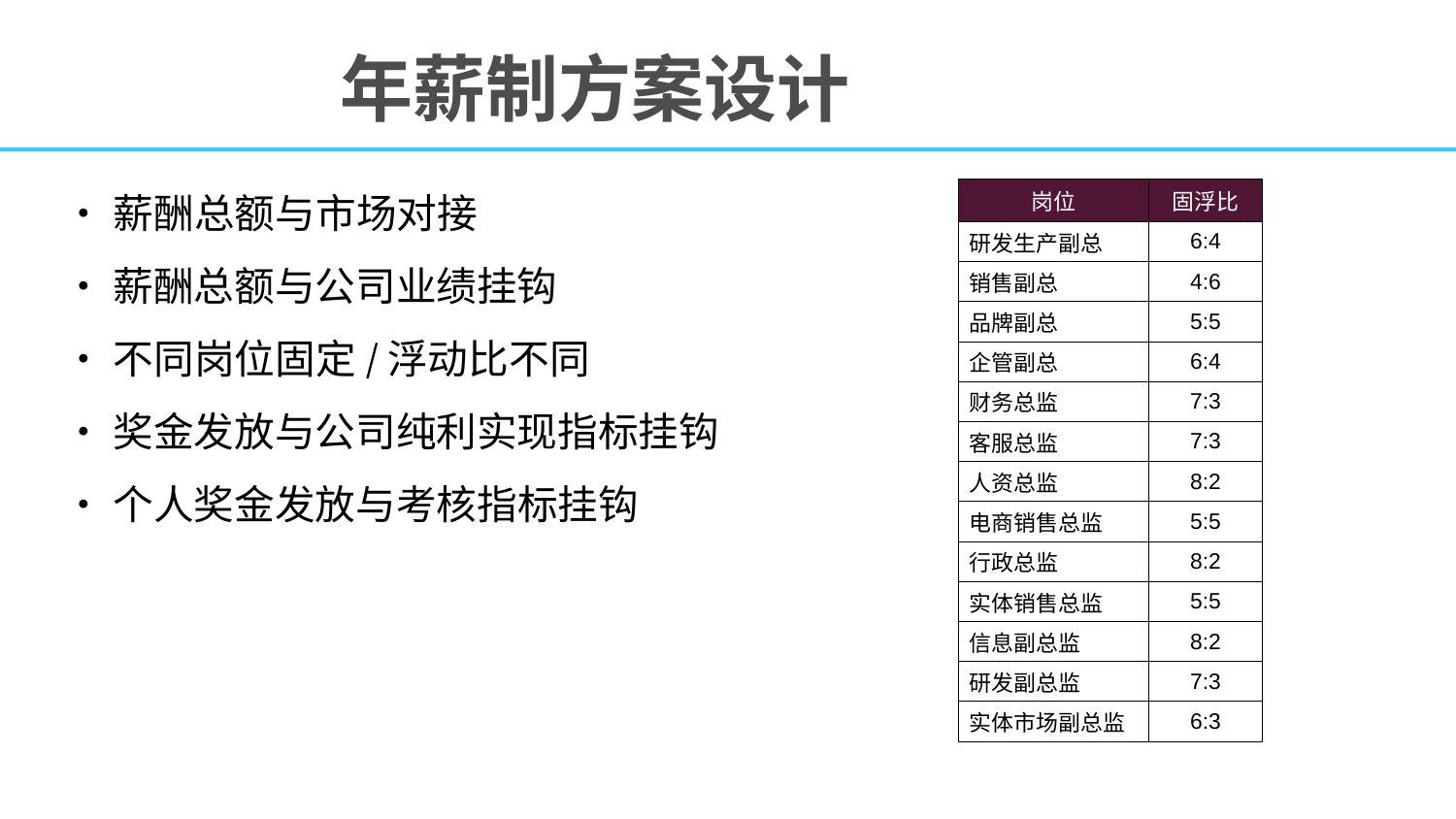

# 年薪制方案设计
•薪酬总额与市场对接
•薪酬总额与公司业绩挂钩
•不同岗位固定/浮动比不同
•奖金发放与公司纯利实现指标挂钩
•个人奖金发放与考核指标挂钩
| 岗位 | 固浮比 |
| --- | --- |
| 研发生产副总 | 6:4 |
| 销售副总 | 4:6 |
| 品牌副总 | 5:5 |
| 企管副总 | 6:4 |
| 财务总监 | 7:3 |
| 客服总监 | 7:3 |
| 人资总监 | 8:2 |
| 电商销售总监 | 5:5 |
| 行政总监 | 8:2 |
| 实体销售总监 | 5:5 |
| 信息副总监 | 8:2 |
| 研发副总监 | 7:3 |
| 实体市场副总监 | 6:3 |